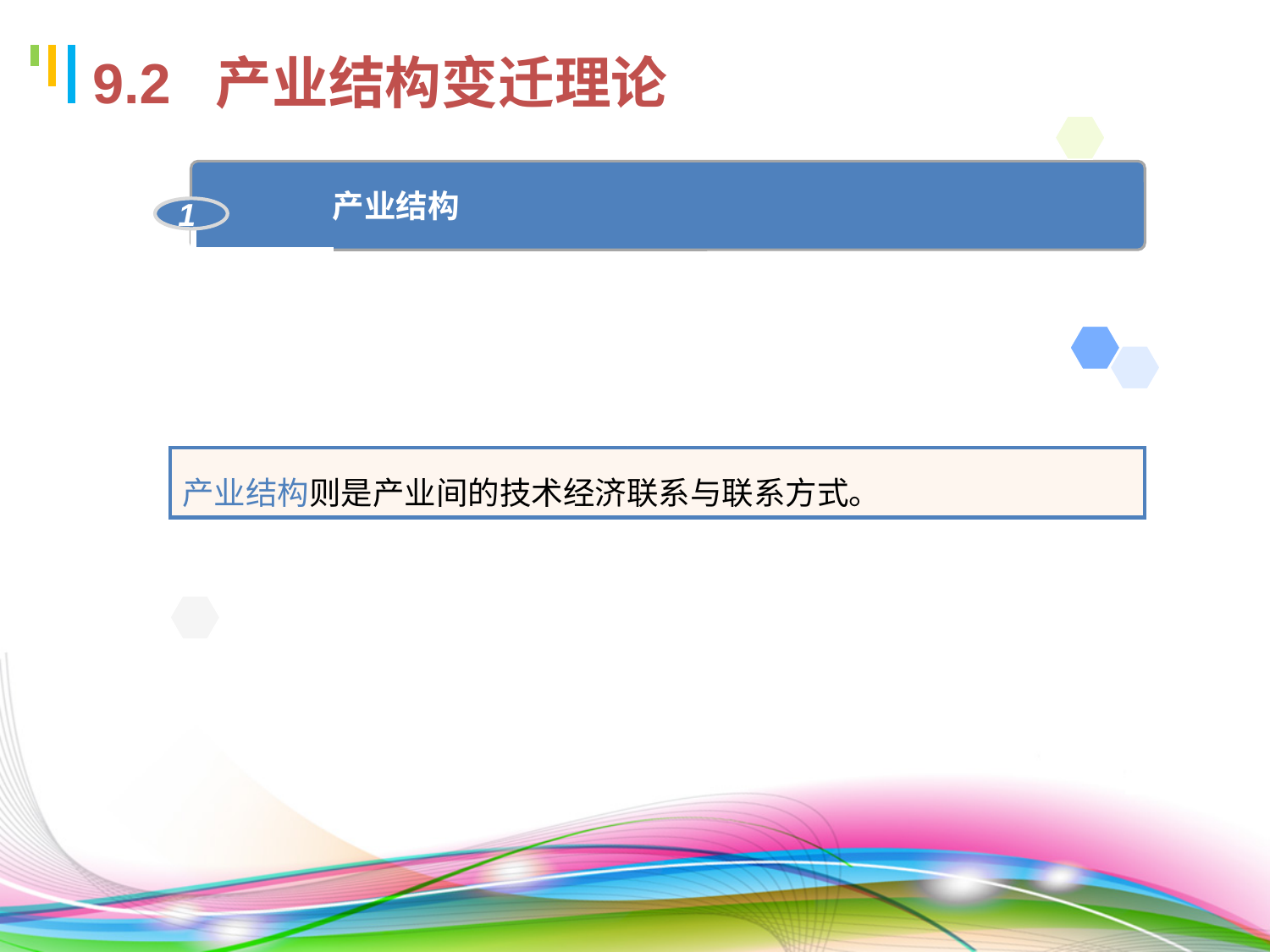

9.2  产业结构变迁理论

	产业结构
1

产业结构则是产业间的技术经济联系与联系方式。